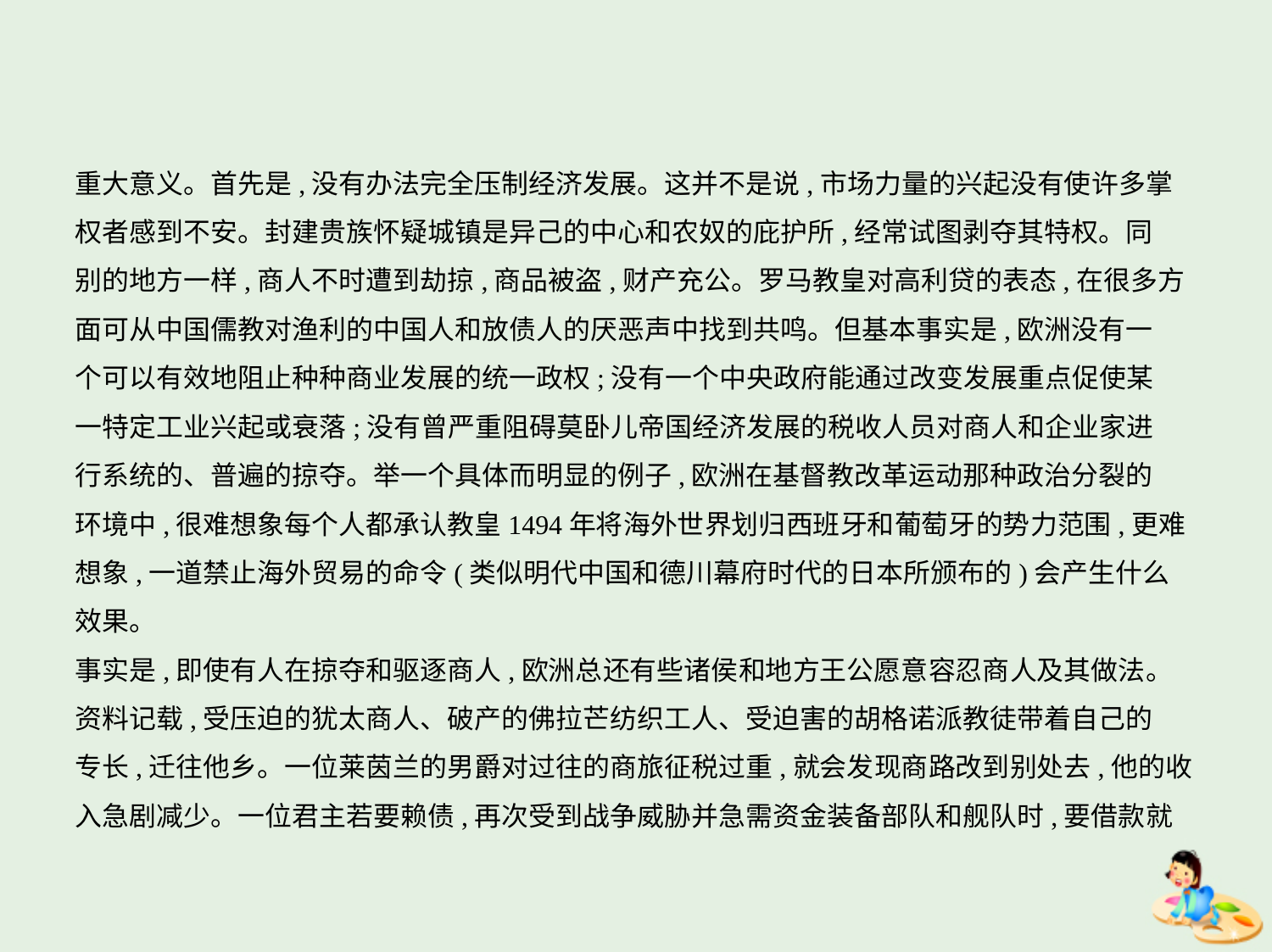

重大意义。首先是,没有办法完全压制经济发展。这并不是说,市场力量的兴起没有使许多掌
权者感到不安。封建贵族怀疑城镇是异己的中心和农奴的庇护所,经常试图剥夺其特权。同
别的地方一样,商人不时遭到劫掠,商品被盗,财产充公。罗马教皇对高利贷的表态,在很多方
面可从中国儒教对渔利的中国人和放债人的厌恶声中找到共鸣。但基本事实是,欧洲没有一
个可以有效地阻止种种商业发展的统一政权;没有一个中央政府能通过改变发展重点促使某
一特定工业兴起或衰落;没有曾严重阻碍莫卧儿帝国经济发展的税收人员对商人和企业家进
行系统的、普遍的掠夺。举一个具体而明显的例子,欧洲在基督教改革运动那种政治分裂的
环境中,很难想象每个人都承认教皇1494年将海外世界划归西班牙和葡萄牙的势力范围,更难
想象,一道禁止海外贸易的命令(类似明代中国和德川幕府时代的日本所颁布的)会产生什么
效果。
事实是,即使有人在掠夺和驱逐商人,欧洲总还有些诸侯和地方王公愿意容忍商人及其做法。
资料记载,受压迫的犹太商人、破产的佛拉芒纺织工人、受迫害的胡格诺派教徒带着自己的
专长,迁往他乡。一位莱茵兰的男爵对过往的商旅征税过重,就会发现商路改到别处去,他的收
入急剧减少。一位君主若要赖债,再次受到战争威胁并急需资金装备部队和舰队时,要借款就